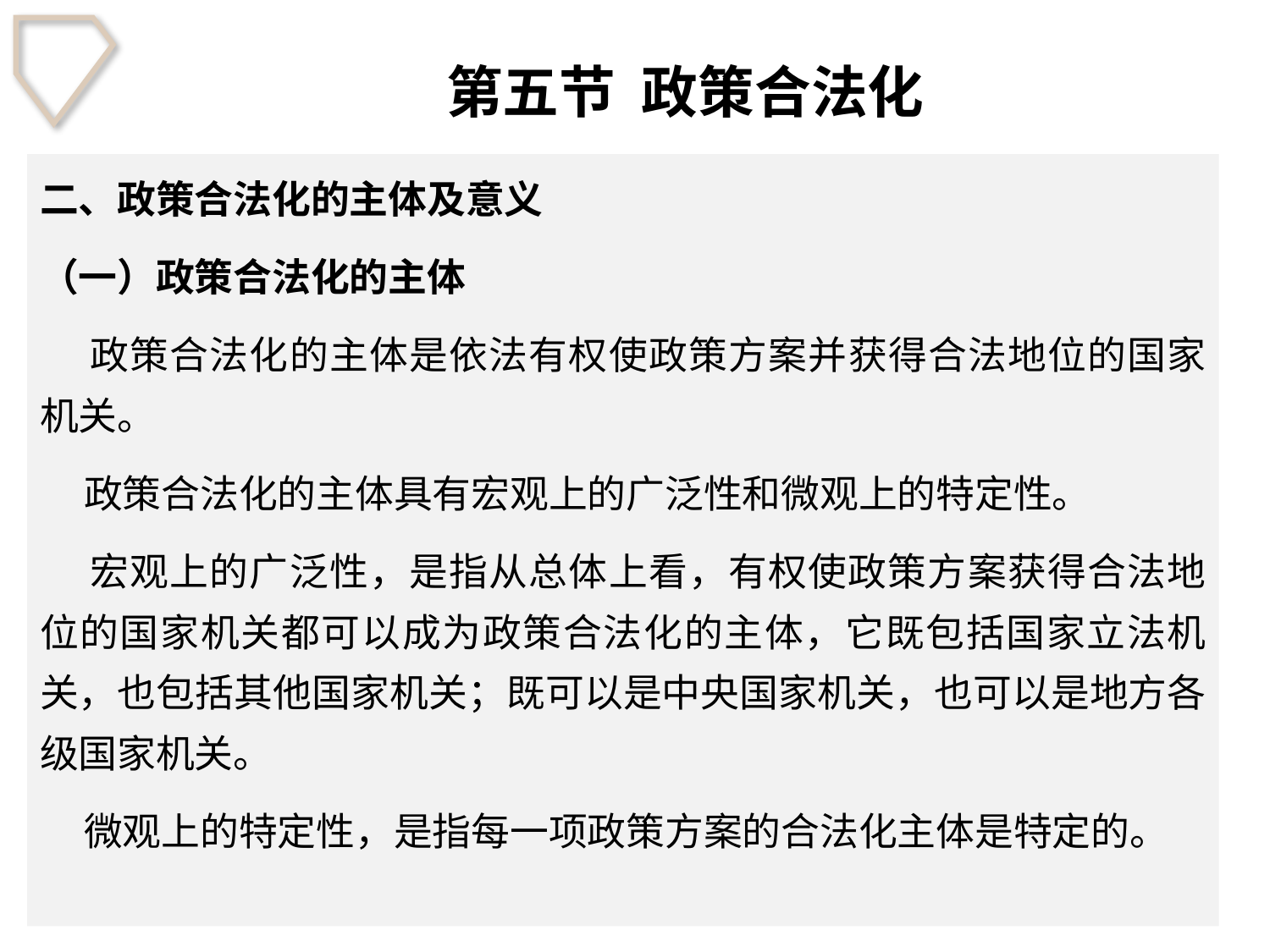

# 第五节  政策合法化
二、政策合法化的主体及意义
（一）政策合法化的主体
    政策合法化的主体是依法有权使政策方案并获得合法地位的国家机关。
    政策合法化的主体具有宏观上的广泛性和微观上的特定性。
    宏观上的广泛性，是指从总体上看，有权使政策方案获得合法地位的国家机关都可以成为政策合法化的主体，它既包括国家立法机关，也包括其他国家机关；既可以是中央国家机关，也可以是地方各级国家机关。
    微观上的特定性，是指每一项政策方案的合法化主体是特定的。